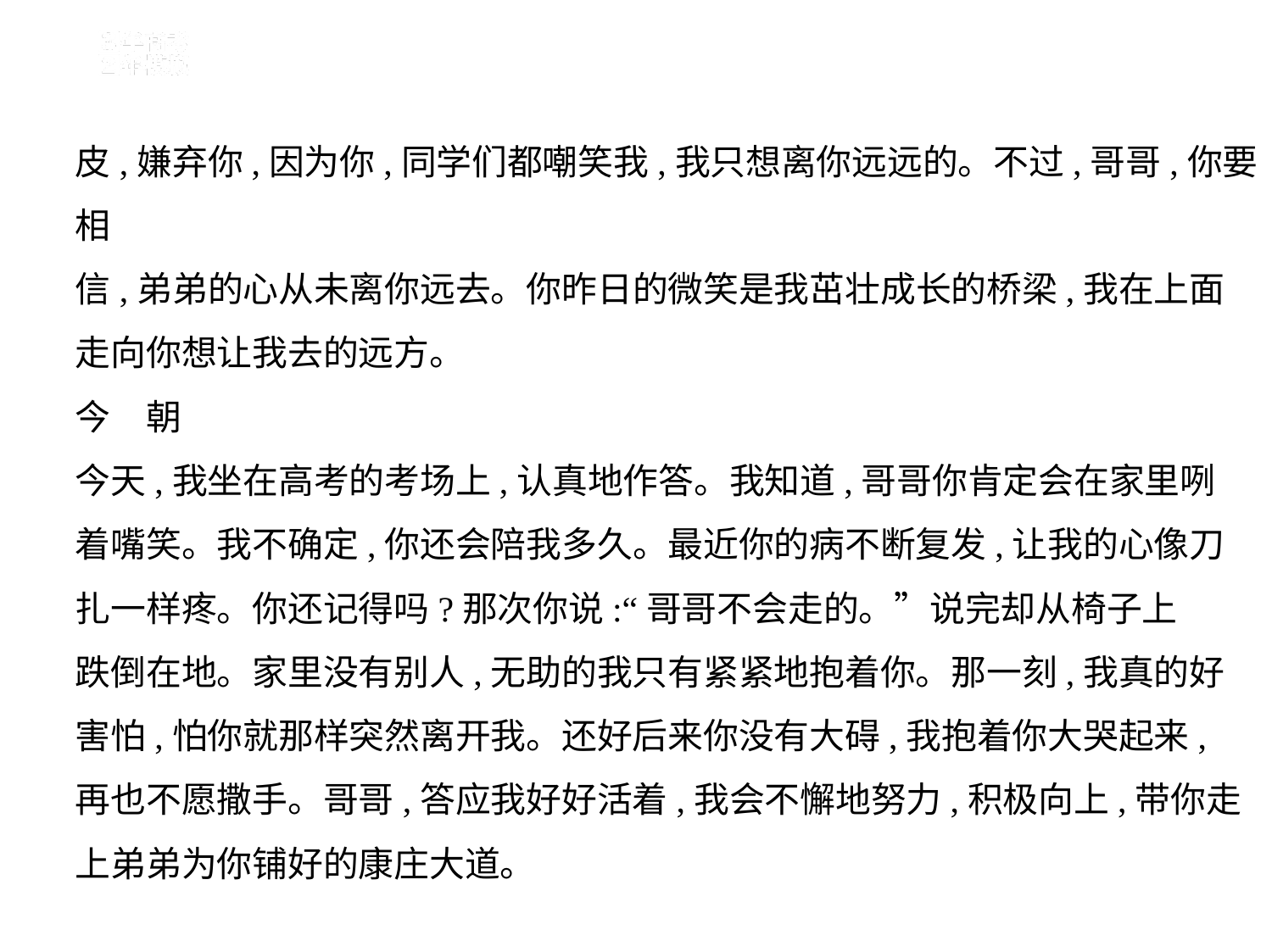

皮,嫌弃你,因为你,同学们都嘲笑我,我只想离你远远的。不过,哥哥,你要相
信,弟弟的心从未离你远去。你昨日的微笑是我茁壮成长的桥梁,我在上面
走向你想让我去的远方。
今　朝
今天,我坐在高考的考场上,认真地作答。我知道,哥哥你肯定会在家里咧
着嘴笑。我不确定,你还会陪我多久。最近你的病不断复发,让我的心像刀
扎一样疼。你还记得吗?那次你说:“哥哥不会走的。”说完却从椅子上
跌倒在地。家里没有别人,无助的我只有紧紧地抱着你。那一刻,我真的好
害怕,怕你就那样突然离开我。还好后来你没有大碍,我抱着你大哭起来,
再也不愿撒手。哥哥,答应我好好活着,我会不懈地努力,积极向上,带你走
上弟弟为你铺好的康庄大道。